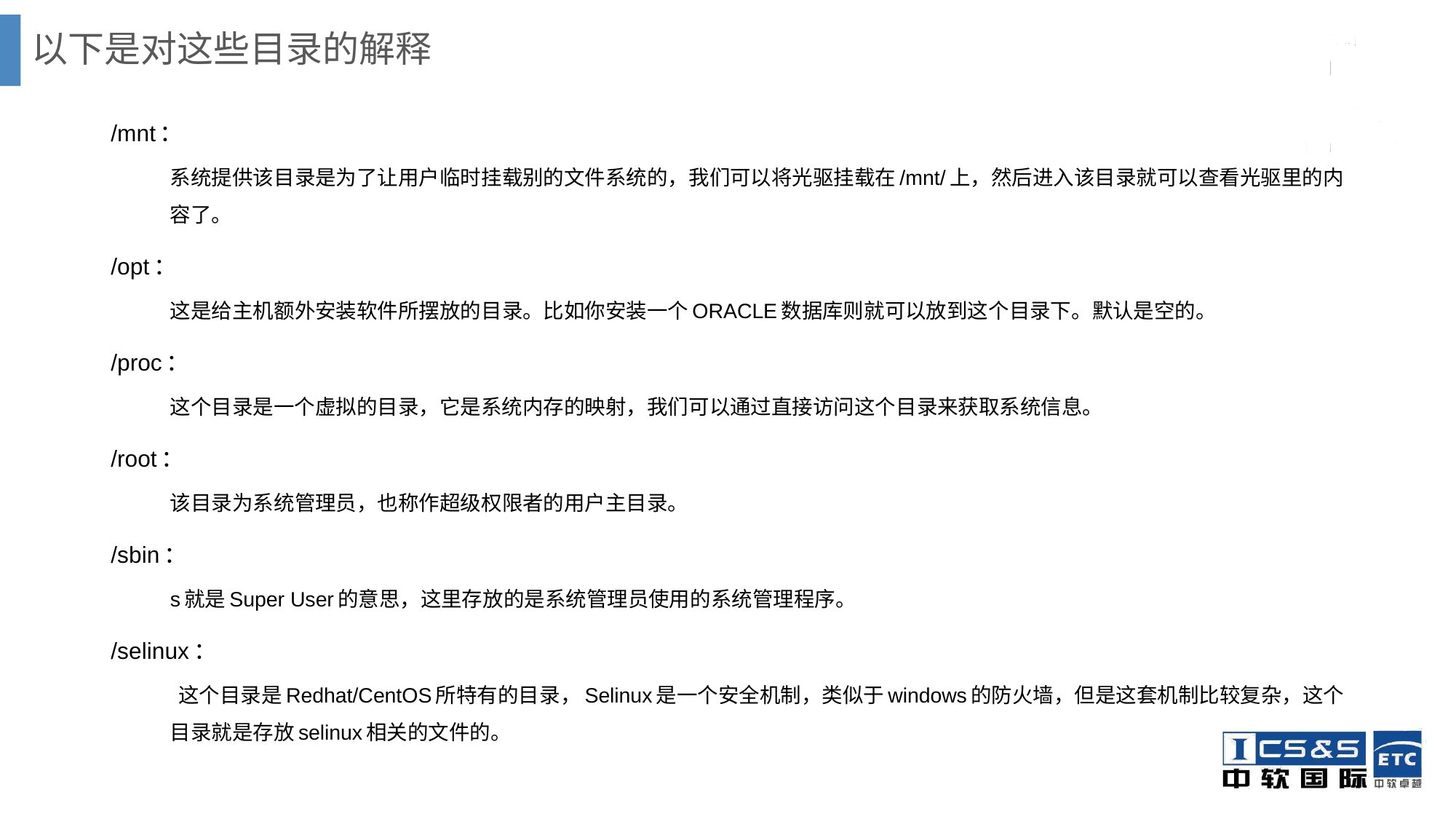

# 以下是对这些目录的解释
/mnt：
系统提供该目录是为了让用户临时挂载别的文件系统的，我们可以将光驱挂载在/mnt/上，然后进入该目录就可以查看光驱里的内容了。
/opt：
这是给主机额外安装软件所摆放的目录。比如你安装一个ORACLE数据库则就可以放到这个目录下。默认是空的。
/proc：
这个目录是一个虚拟的目录，它是系统内存的映射，我们可以通过直接访问这个目录来获取系统信息。
/root：
该目录为系统管理员，也称作超级权限者的用户主目录。
/sbin：
s就是Super User的意思，这里存放的是系统管理员使用的系统管理程序。
/selinux：
 这个目录是Redhat/CentOS所特有的目录，Selinux是一个安全机制，类似于windows的防火墙，但是这套机制比较复杂，这个目录就是存放selinux相关的文件的。